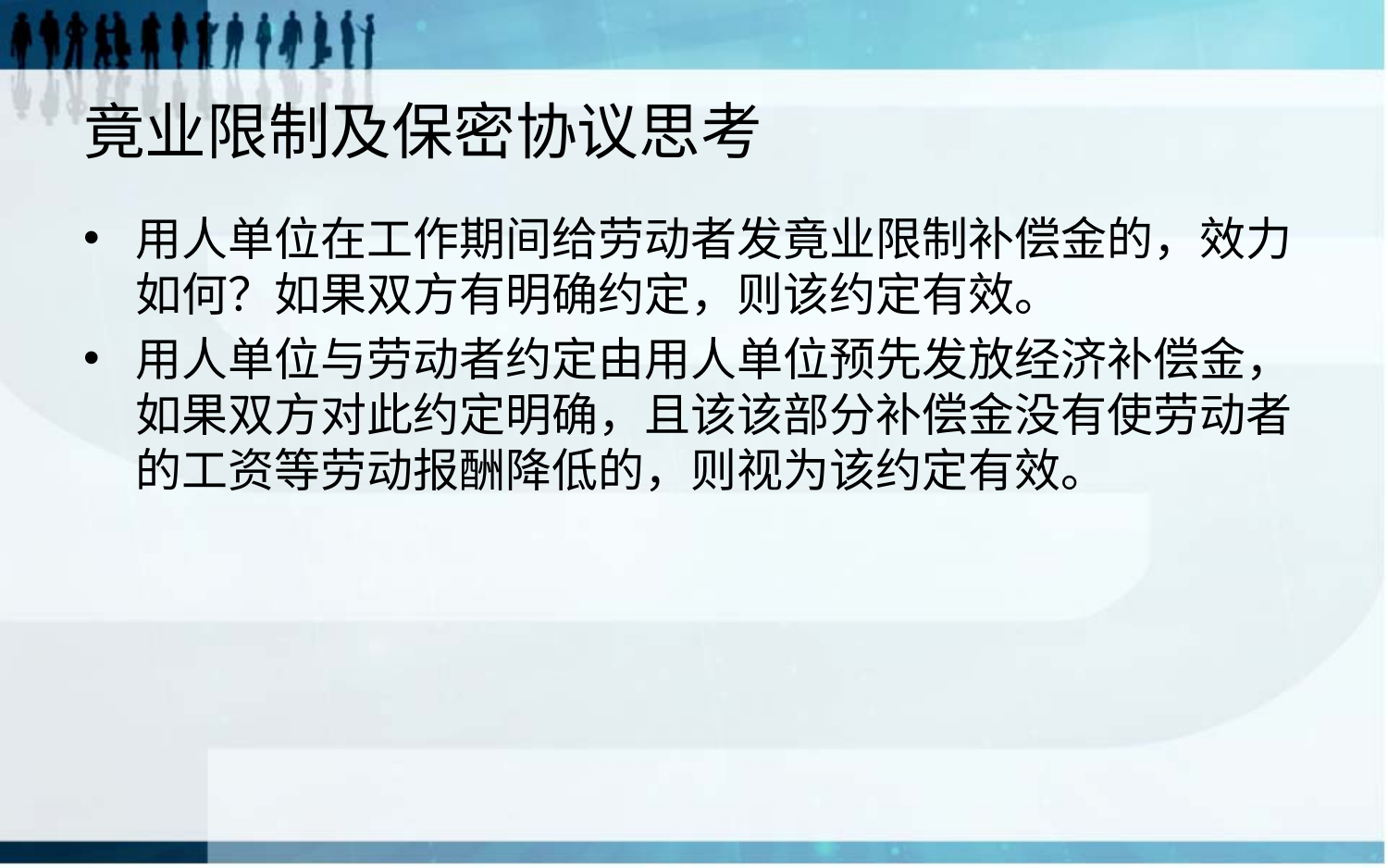

# 竟业限制及保密协议思考
用人单位在工作期间给劳动者发竟业限制补偿金的，效力如何？如果双方有明确约定，则该约定有效。
用人单位与劳动者约定由用人单位预先发放经济补偿金，如果双方对此约定明确，且该该部分补偿金没有使劳动者的工资等劳动报酬降低的，则视为该约定有效。